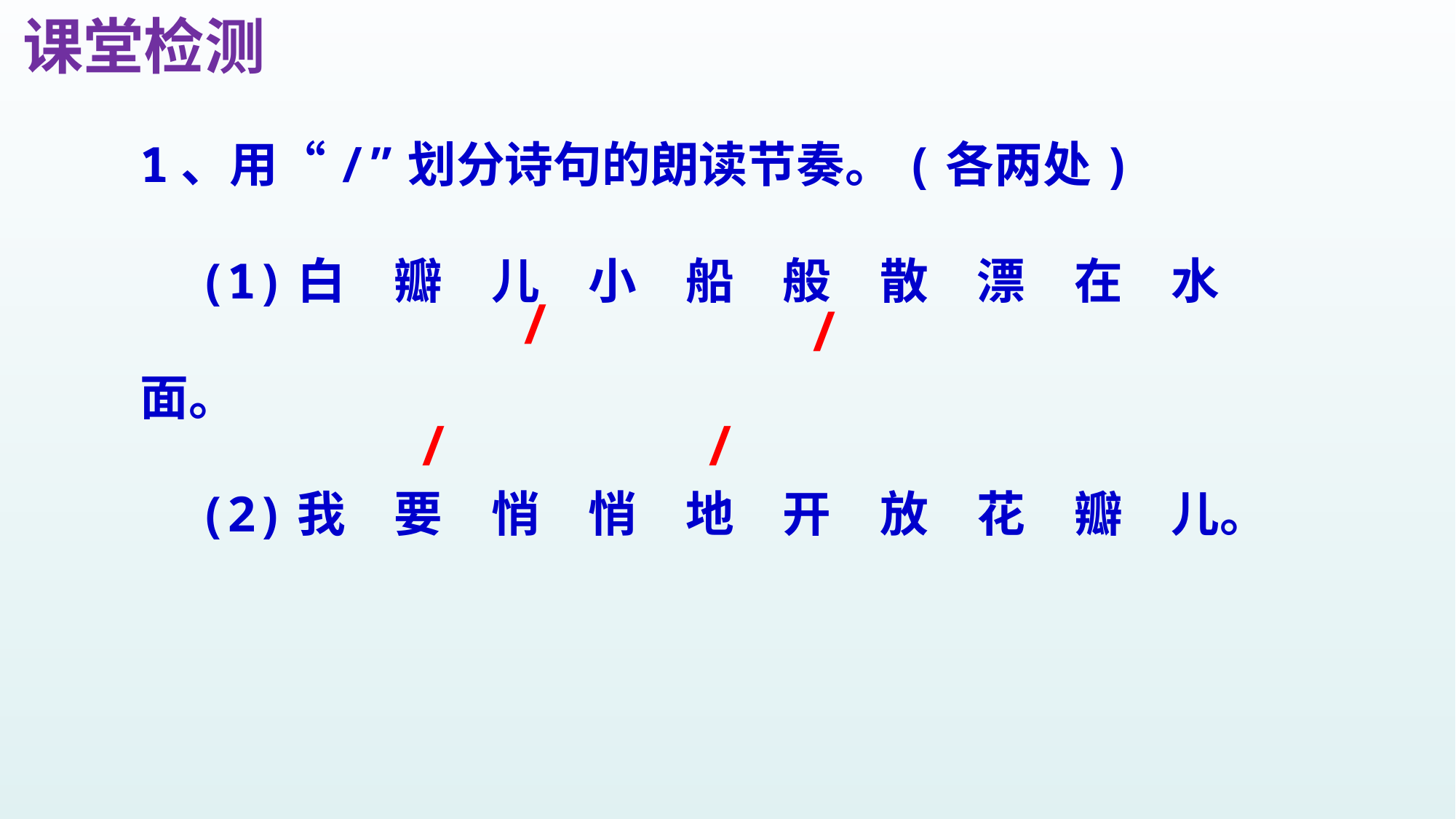

课堂检测
1、用“/”划分诗句的朗读节奏。(各两处)
  (1)白　瓣　儿　小　船　般　散　漂　在　水　面。
  (2)我　要　悄　悄　地　开　放　花　瓣　儿。
/
/
/
/